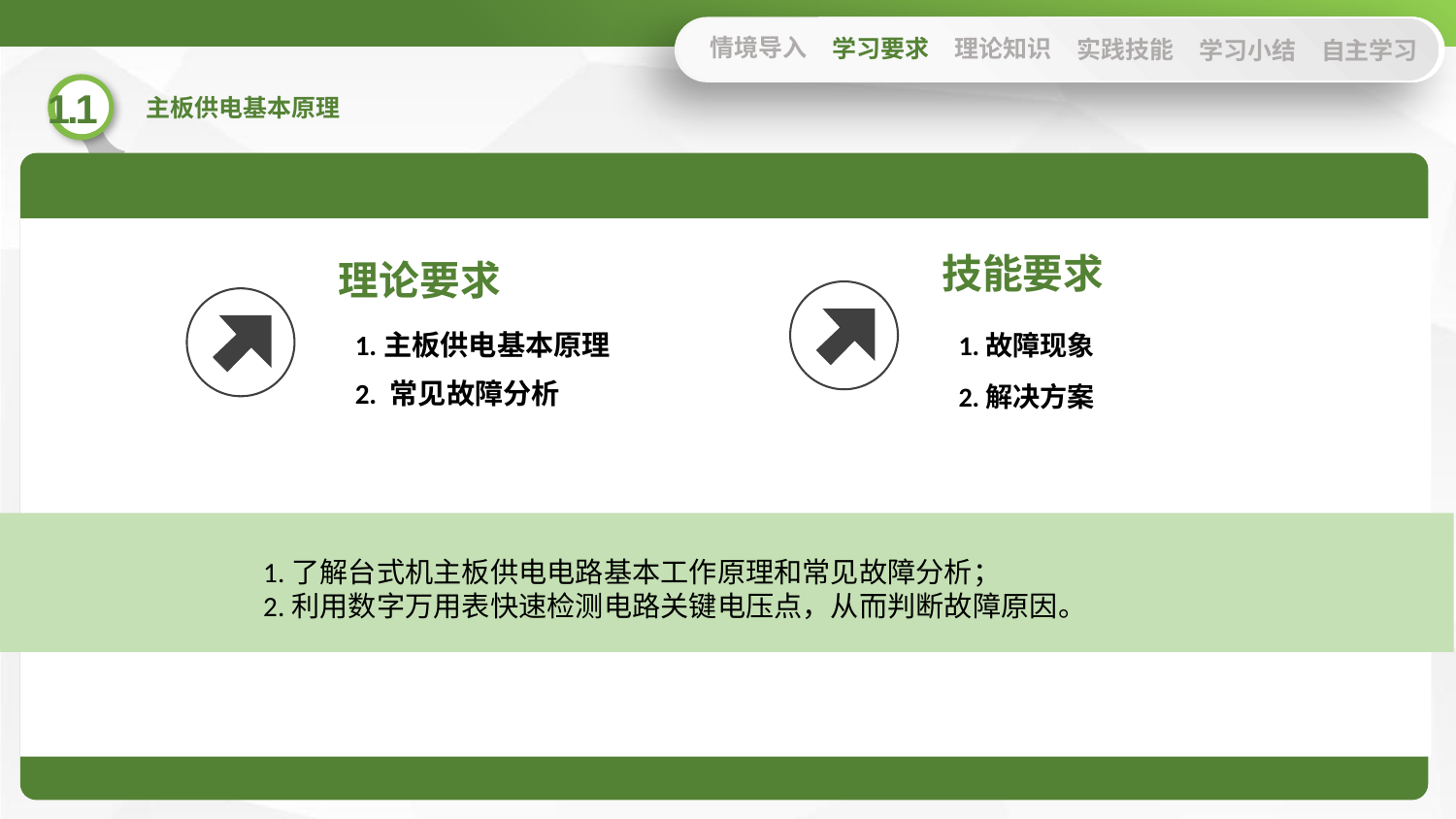

情境导入
学习要求
理论知识
实践技能
学习小结
自主学习

技能要求

理论要求

1.主板供电基本原理
1.故障现象
2. 常见故障分析
2.解决方案

1.了解台式机主板供电电路基本工作原理和常见故障分析；
2.利用数字万用表快速检测电路关键电压点，从而判断故障原因。